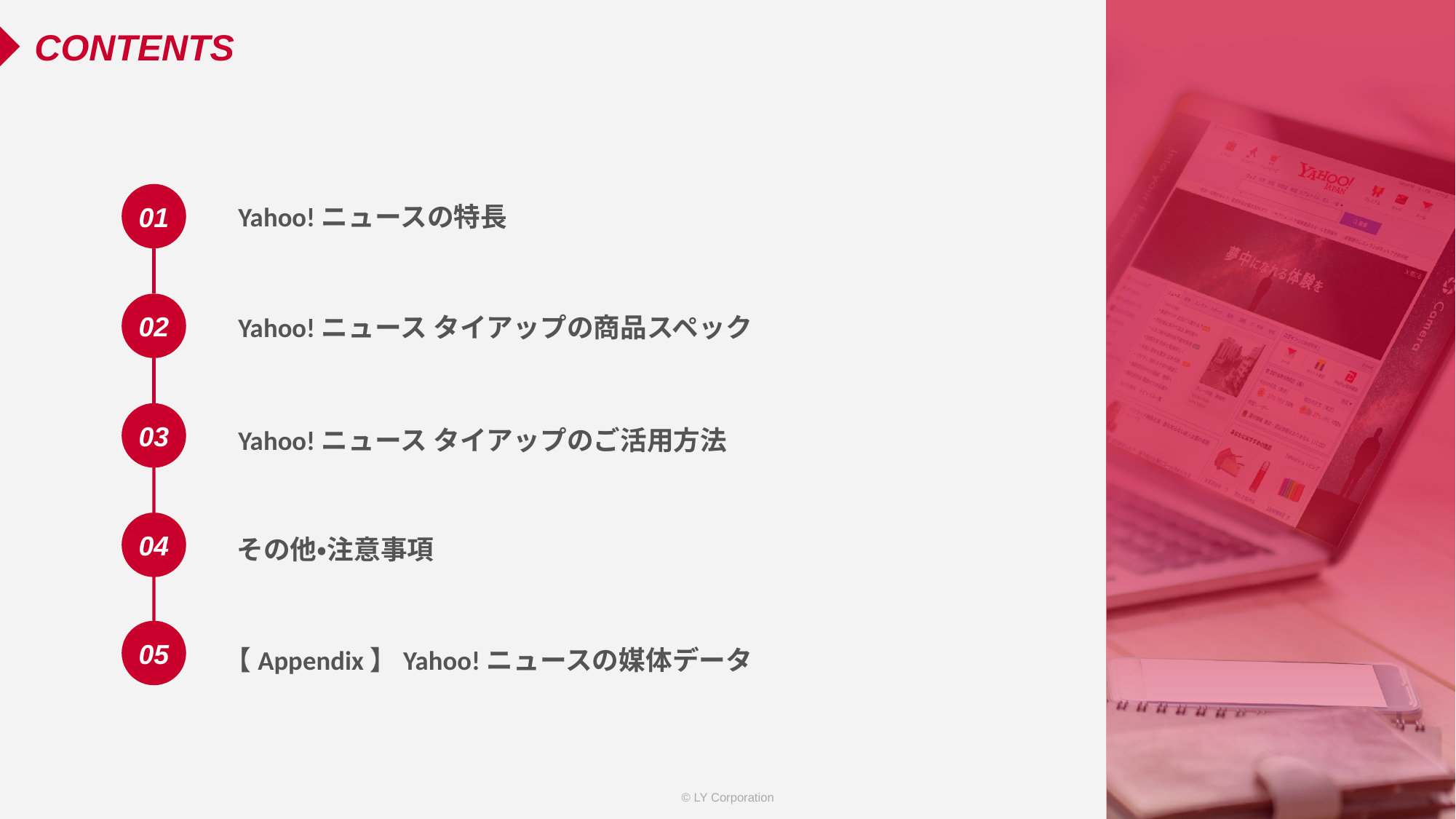

Yahoo!ニュースの特長
Yahoo!ニュース タイアップの商品スペック
Yahoo!ニュース タイアップのご活用方法
その他・注意事項
【Appendix】Yahoo!ニュースの媒体データ